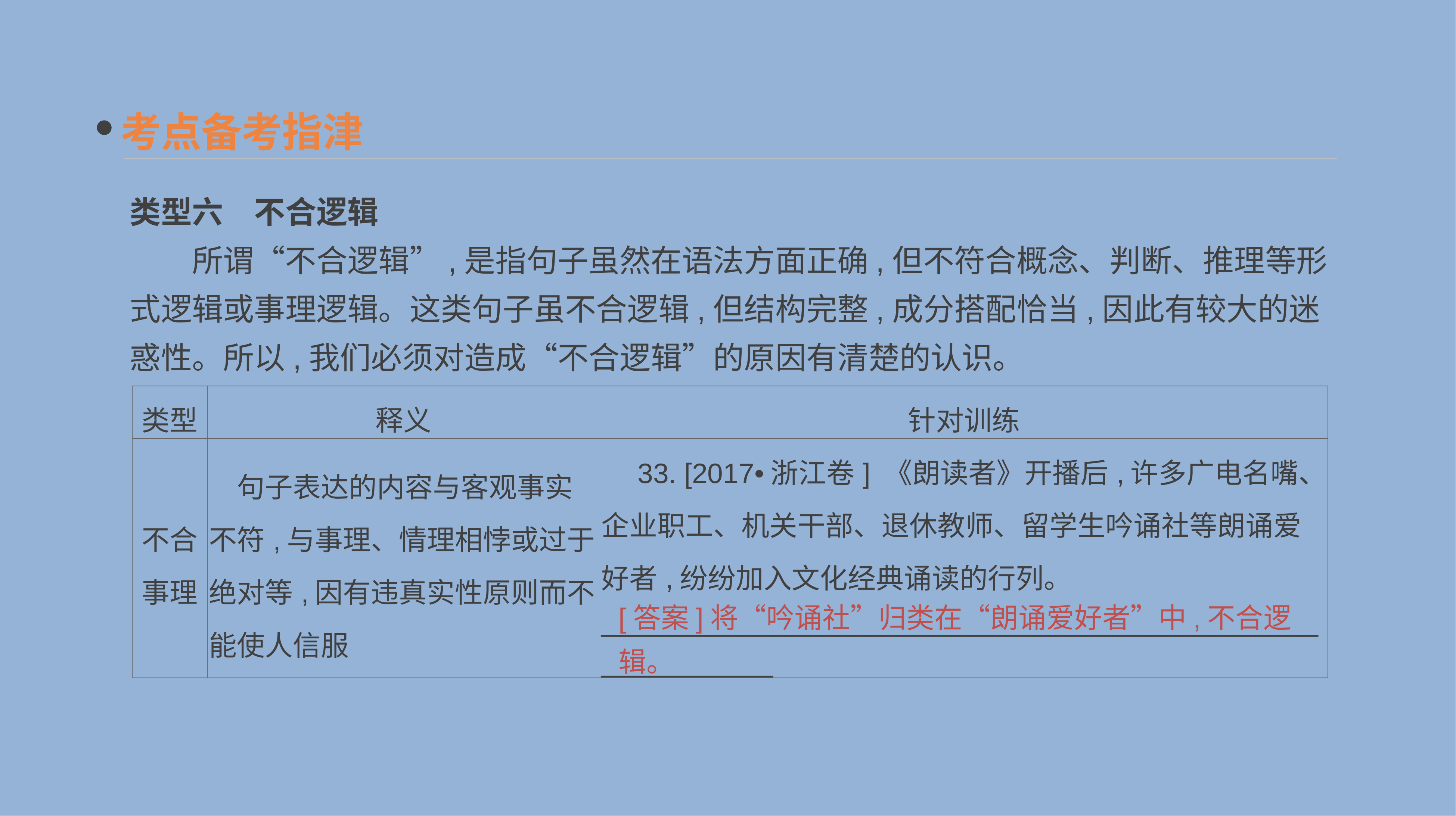

考点备考指津

类型六　不合逻辑
　　所谓“不合逻辑”,是指句子虽然在语法方面正确,但不符合概念、判断、推理等形式逻辑或事理逻辑。这类句子虽不合逻辑,但结构完整,成分搭配恰当,因此有较大的迷惑性。所以,我们必须对造成“不合逻辑”的原因有清楚的认识。
| 类型 | 释义 | 针对训练 |
| --- | --- | --- |
| 不合事理 | 句子表达的内容与客观事实不符,与事理、情理相悖或过于绝对等,因有违真实性原则而不能使人信服 | 33. [2017•浙江卷] 《朗读者》开播后,许多广电名嘴、企业职工、机关干部、退休教师、留学生吟诵社等朗诵爱好者,纷纷加入文化经典诵读的行列。 \_\_\_\_\_\_\_\_\_\_\_\_\_\_\_\_\_\_\_\_\_\_\_\_\_\_\_\_\_\_\_\_\_\_\_\_\_\_\_\_\_\_\_\_\_\_\_\_\_\_\_\_\_\_\_\_\_ |
[答案]将“吟诵社”归类在“朗诵爱好者”中,不合逻辑。